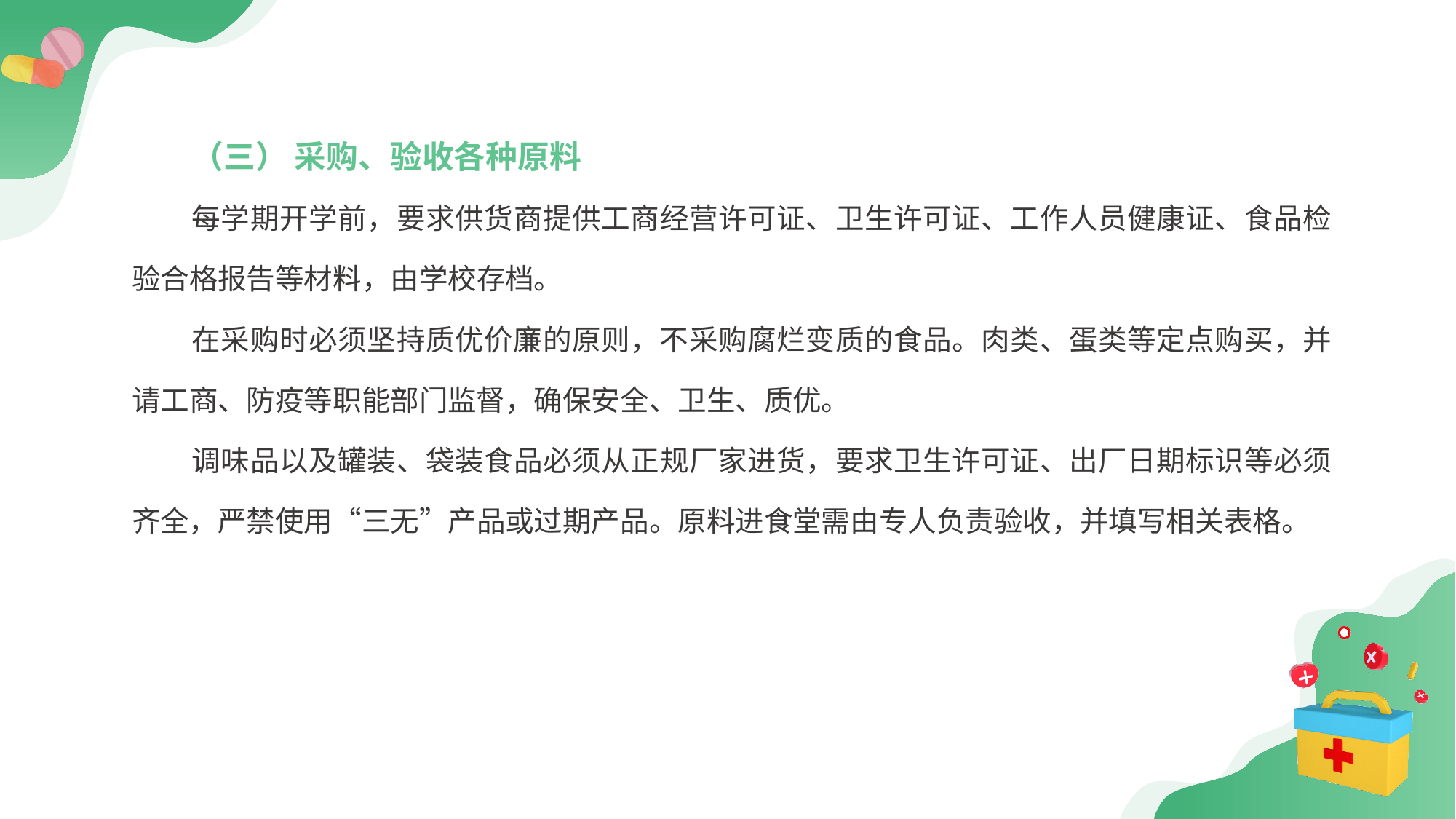

（三） 采购、验收各种原料
每学期开学前，要求供货商提供工商经营许可证、卫生许可证、工作人员健康证、食品检验合格报告等材料，由学校存档。
在采购时必须坚持质优价廉的原则，不采购腐烂变质的食品。肉类、蛋类等定点购买，并请工商、防疫等职能部门监督，确保安全、卫生、质优。
调味品以及罐装、袋装食品必须从正规厂家进货，要求卫生许可证、出厂日期标识等必须齐全，严禁使用“三无”产品或过期产品。原料进食堂需由专人负责验收，并填写相关表格。